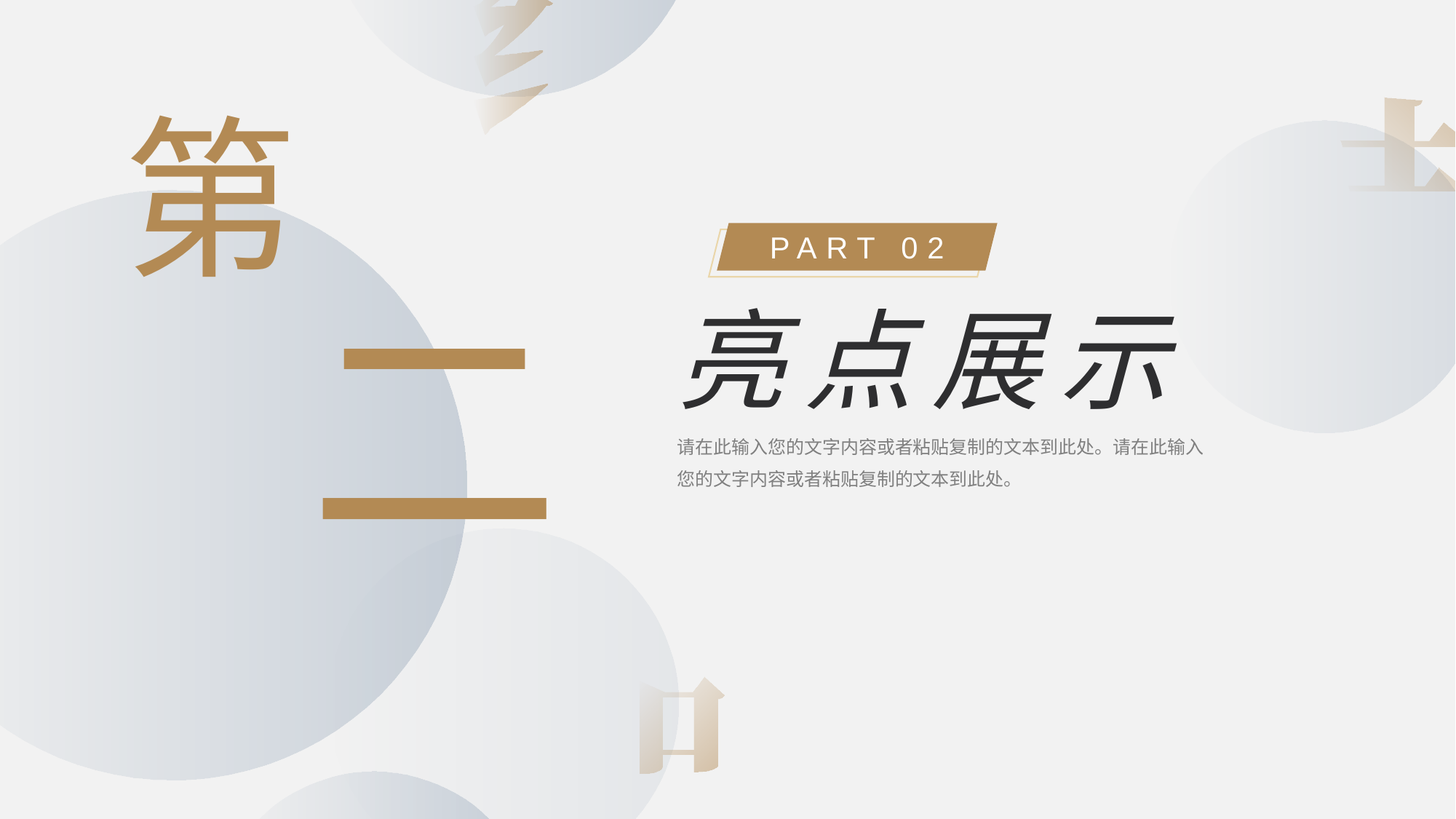

第

PART 02

二
亮点展示
请在此输入您的文字内容或者粘贴复制的文本到此处。请在此输入您的文字内容或者粘贴复制的文本到此处。